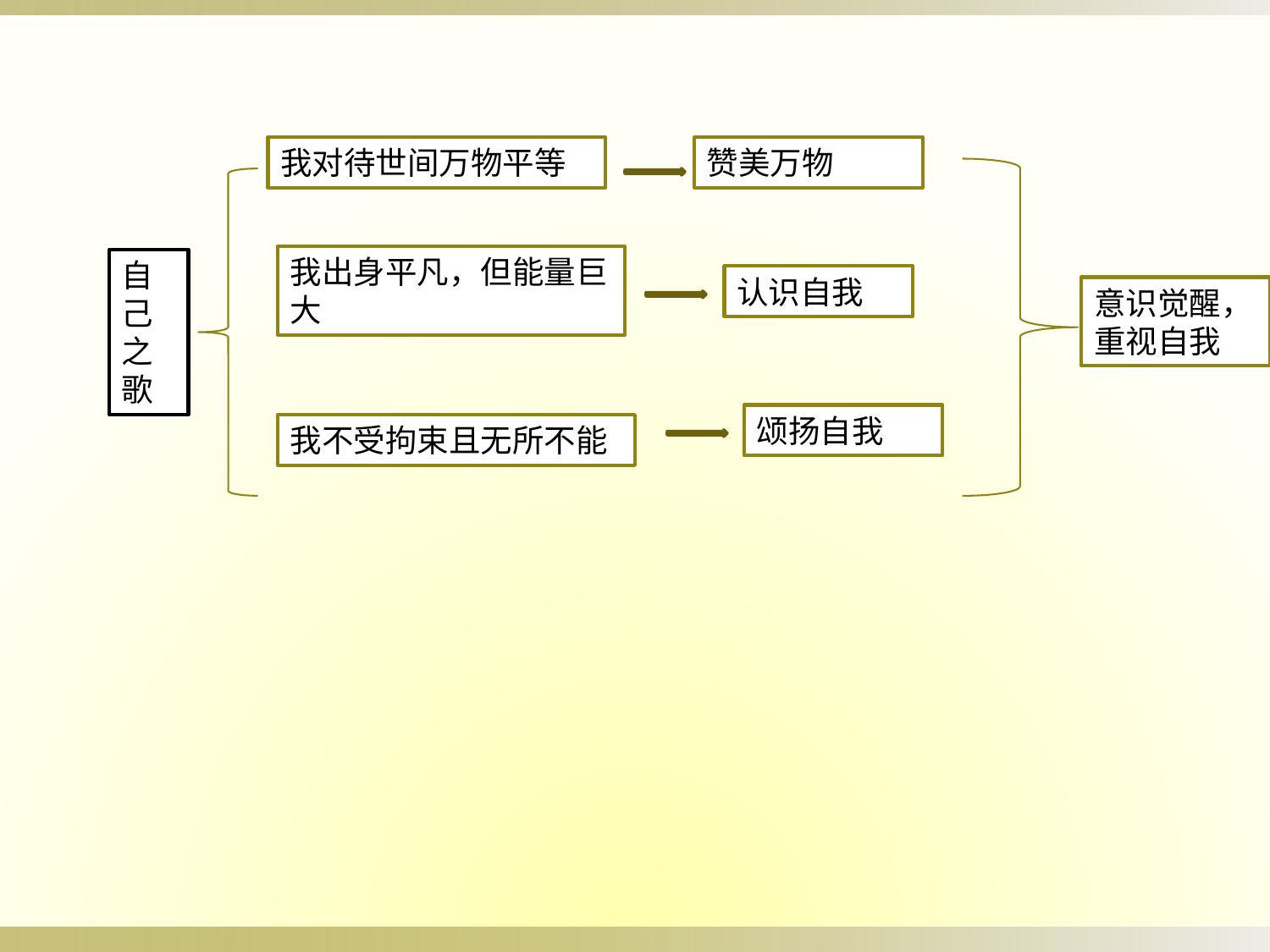

我对待世间万物平等
赞美万物

我出身平凡，但能量巨大
自
己
之
歌
认识自我
意识觉醒，重视自我

颂扬自我
我不受拘束且无所不能